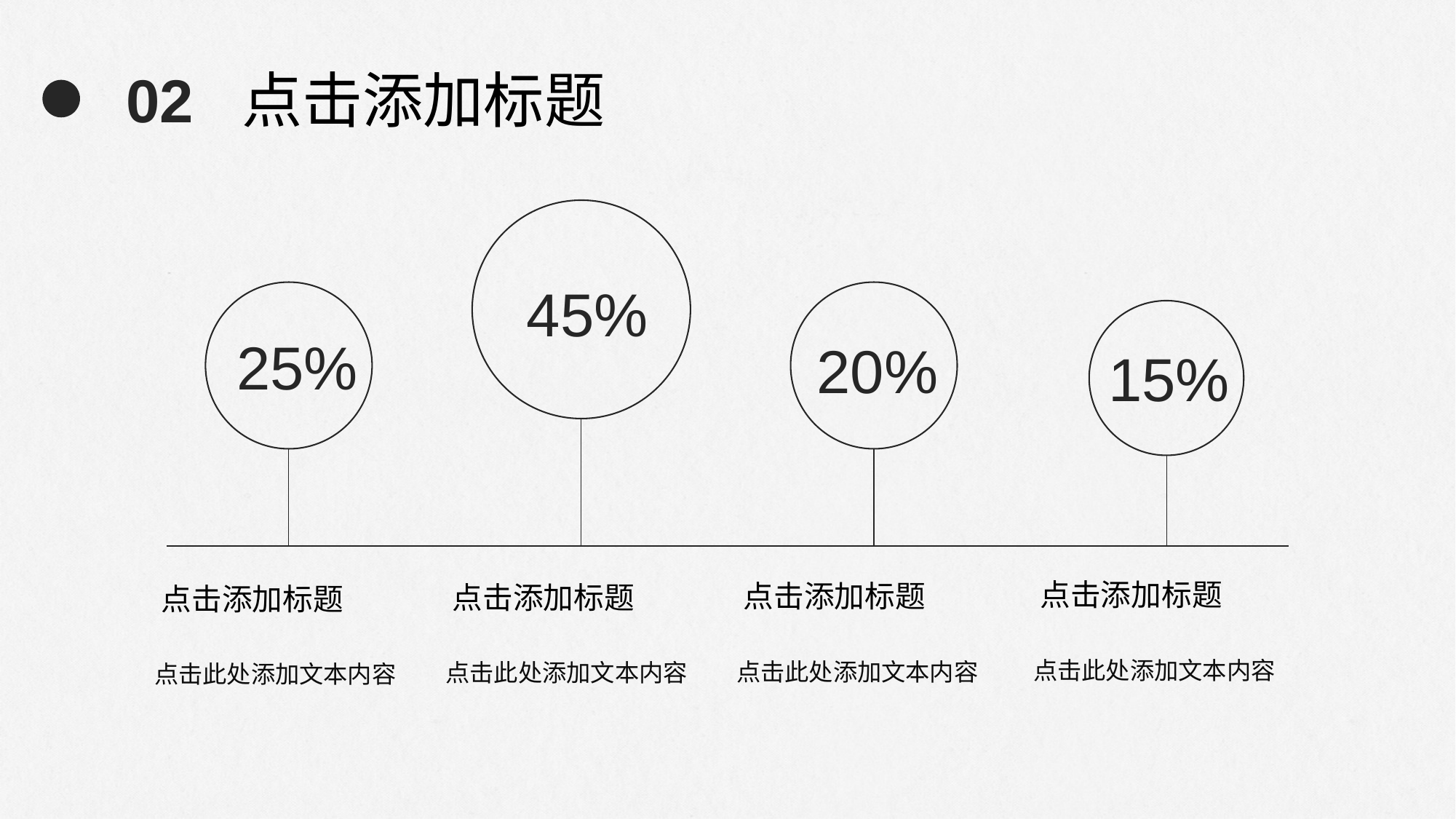

02  点击添加标题

45%

25%
20%
15%
点击添加标题
点击添加标题
点击添加标题
点击添加标题
点击此处添加文本内容
点击此处添加文本内容
点击此处添加文本内容
点击此处添加文本内容